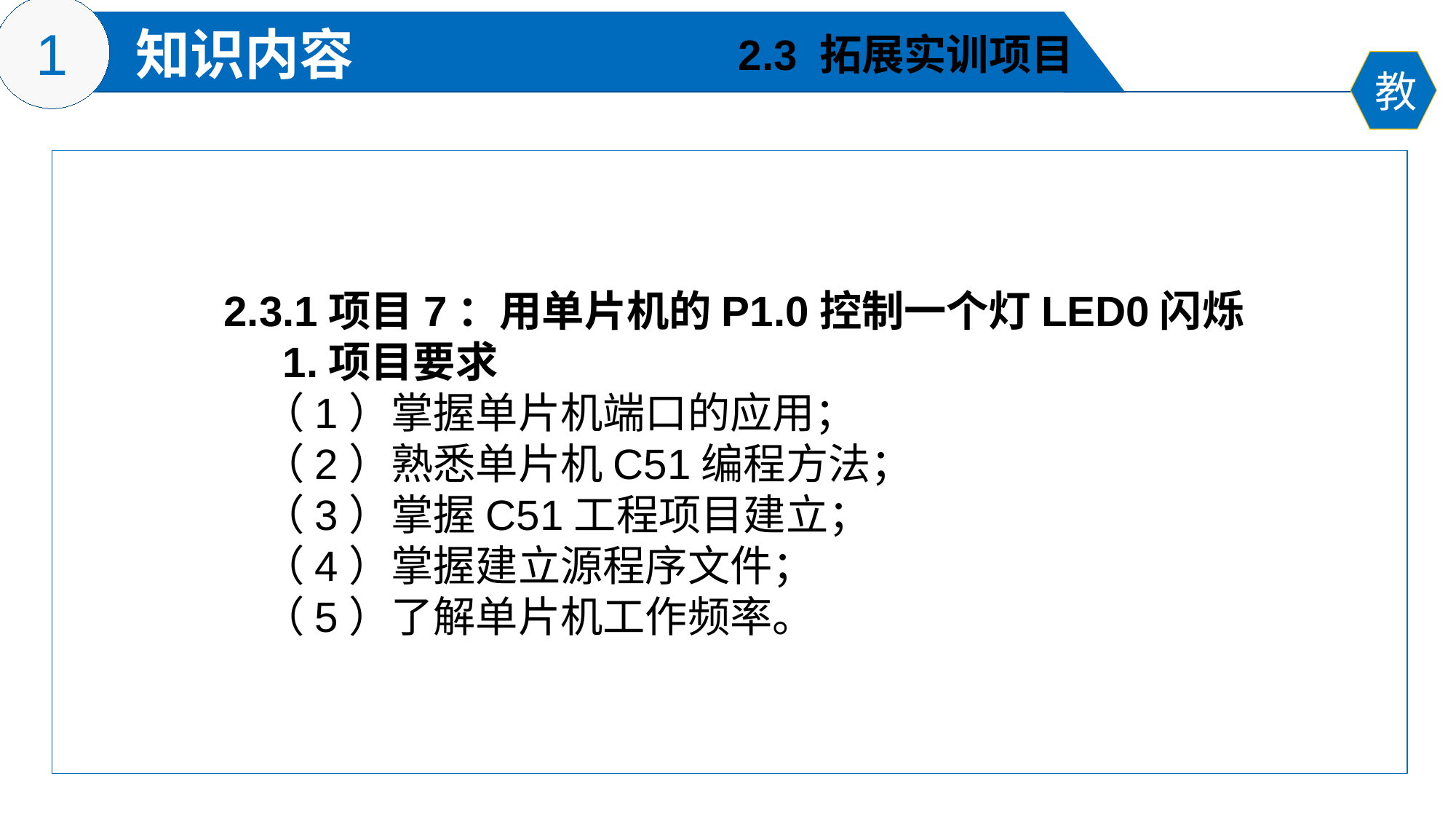

2.3 拓展实训项目

2.3.1项目7：用单片机的P1.0控制一个灯LED0闪烁
     1.项目要求
   （1）掌握单片机端口的应用；
   （2）熟悉单片机C51编程方法；
   （3）掌握C51工程项目建立；
   （4）掌握建立源程序文件；
   （5）了解单片机工作频率。